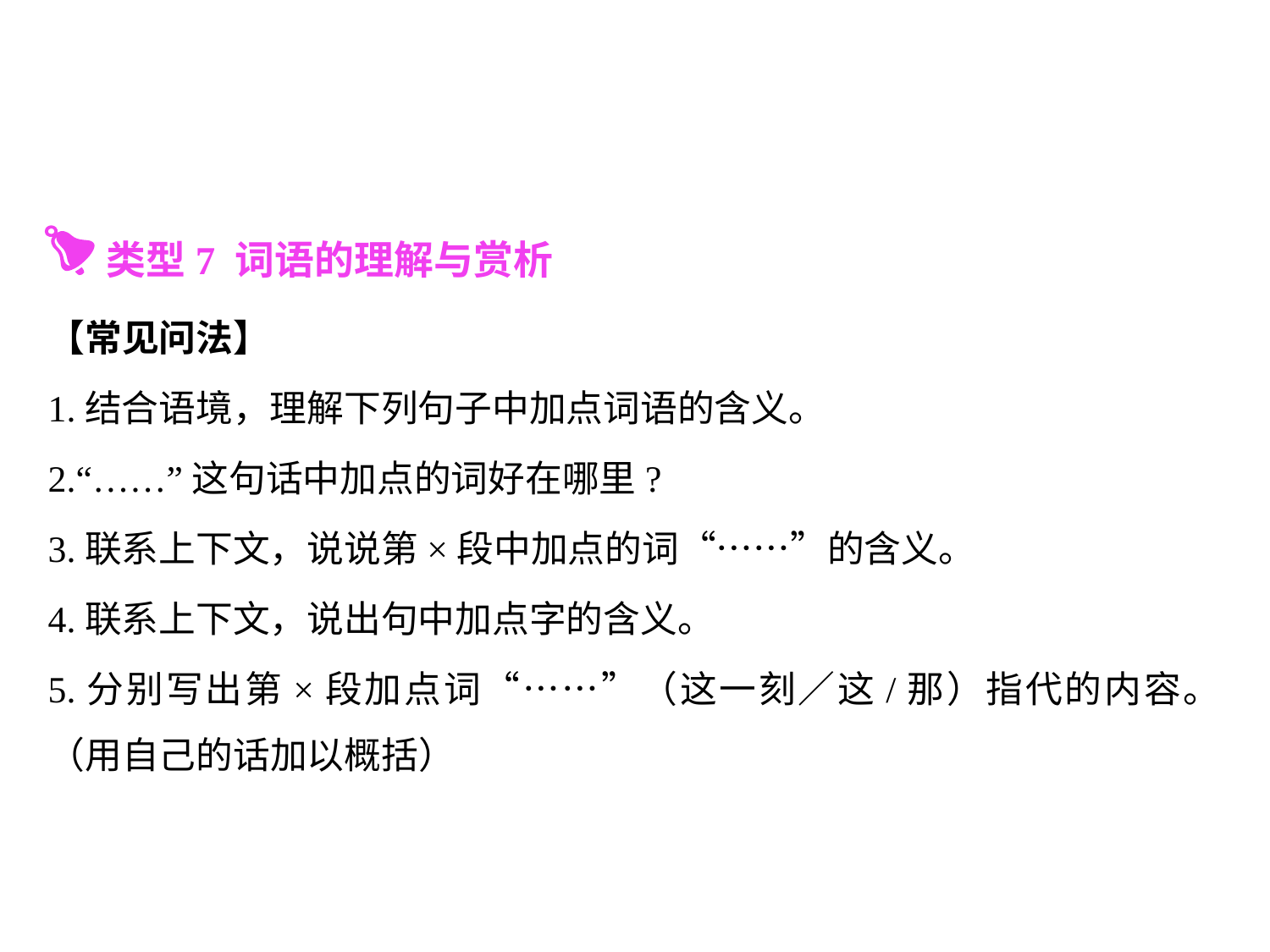

类型7 词语的理解与赏析

【常见问法】
1.结合语境，理解下列句子中加点词语的含义。
2.“……”这句话中加点的词好在哪里?
3.联系上下文，说说第×段中加点的词“……”的含义。
4.联系上下文，说出句中加点字的含义。
5.分别写出第×段加点词“……”（这一刻／这/那）指代的内容。（用自己的话加以概括）